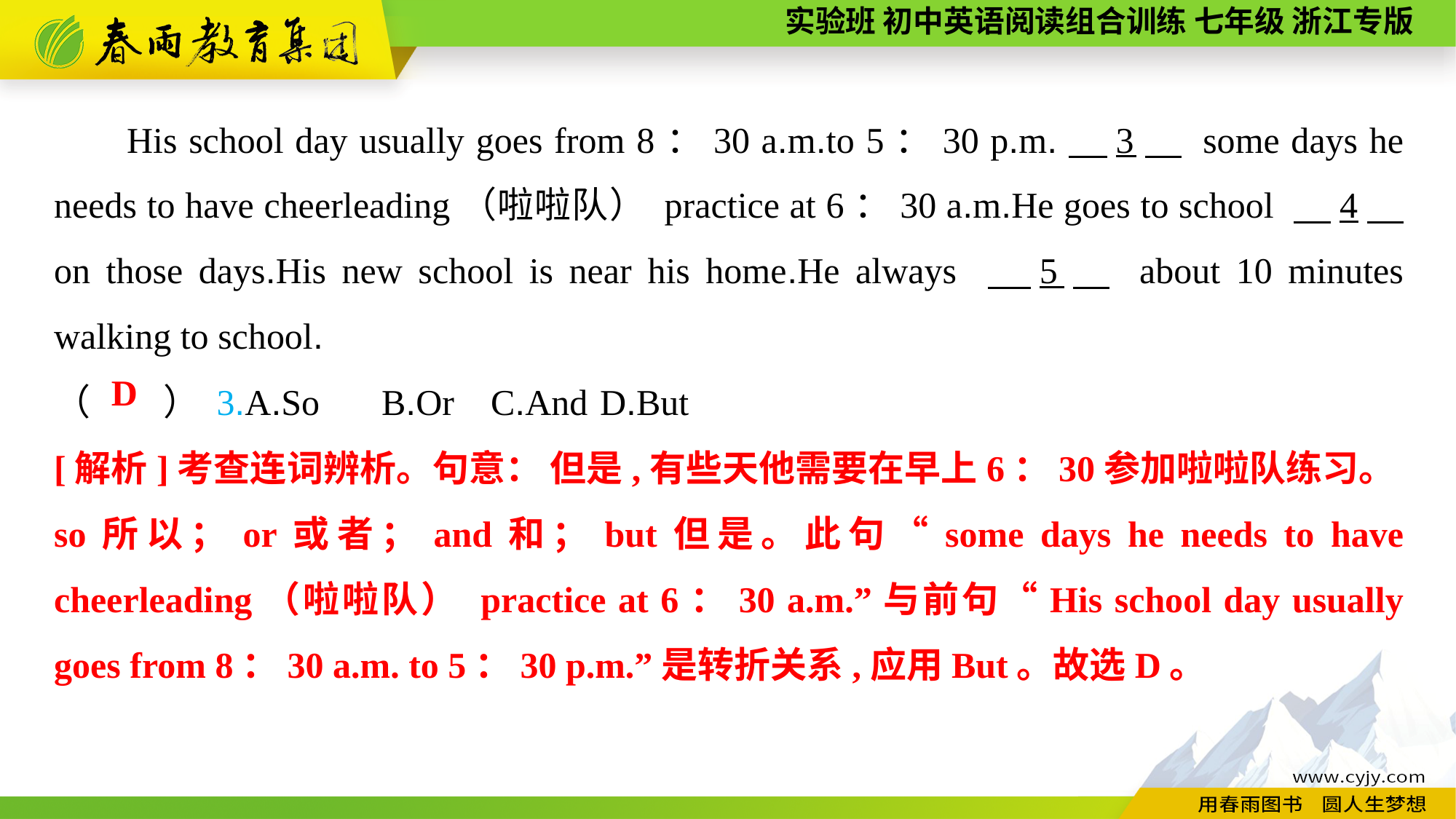

His school day usually goes from 8：30 a.m.to 5：30 p.m.　3　 some days he needs to have cheerleading（啦啦队） practice at 6：30 a.m.He goes to school 　4　 on those days.His new school is near his home.He always 　5　 about 10 minutes walking to school.
（　　） 3.A.So	B.Or	C.And	D.But
D
[解析]考查连词辨析。句意： 但是,有些天他需要在早上6：30参加啦啦队练习。so所以；or或者；and和；but但是。此句“some days he needs to have cheerleading（啦啦队） practice at 6：30 a.m.”与前句“His school day usually goes from 8：30 a.m. to 5：30 p.m.”是转折关系,应用But。故选D。